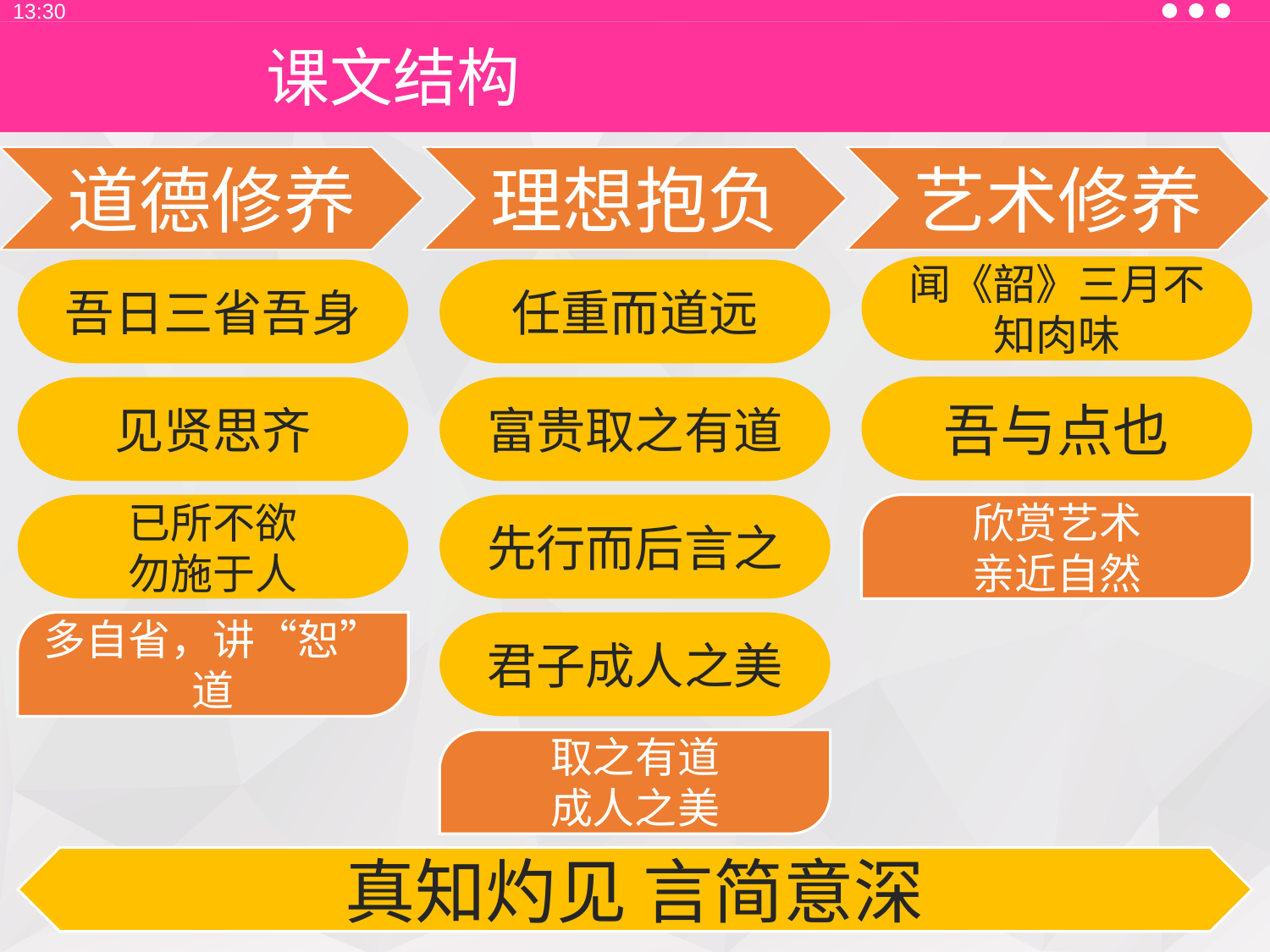

13:30

课文结构
道德修养
理想抱负
艺术修养
闻《韶》三月不知肉味
任重而道远
吾日三省吾身
吾与点也
见贤思齐
富贵取之有道
欣赏艺术
亲近自然
已所不欲
勿施于人
先行而后言之
多自省，讲“恕”道
君子成人之美
取之有道
成人之美
真知灼见 言简意深